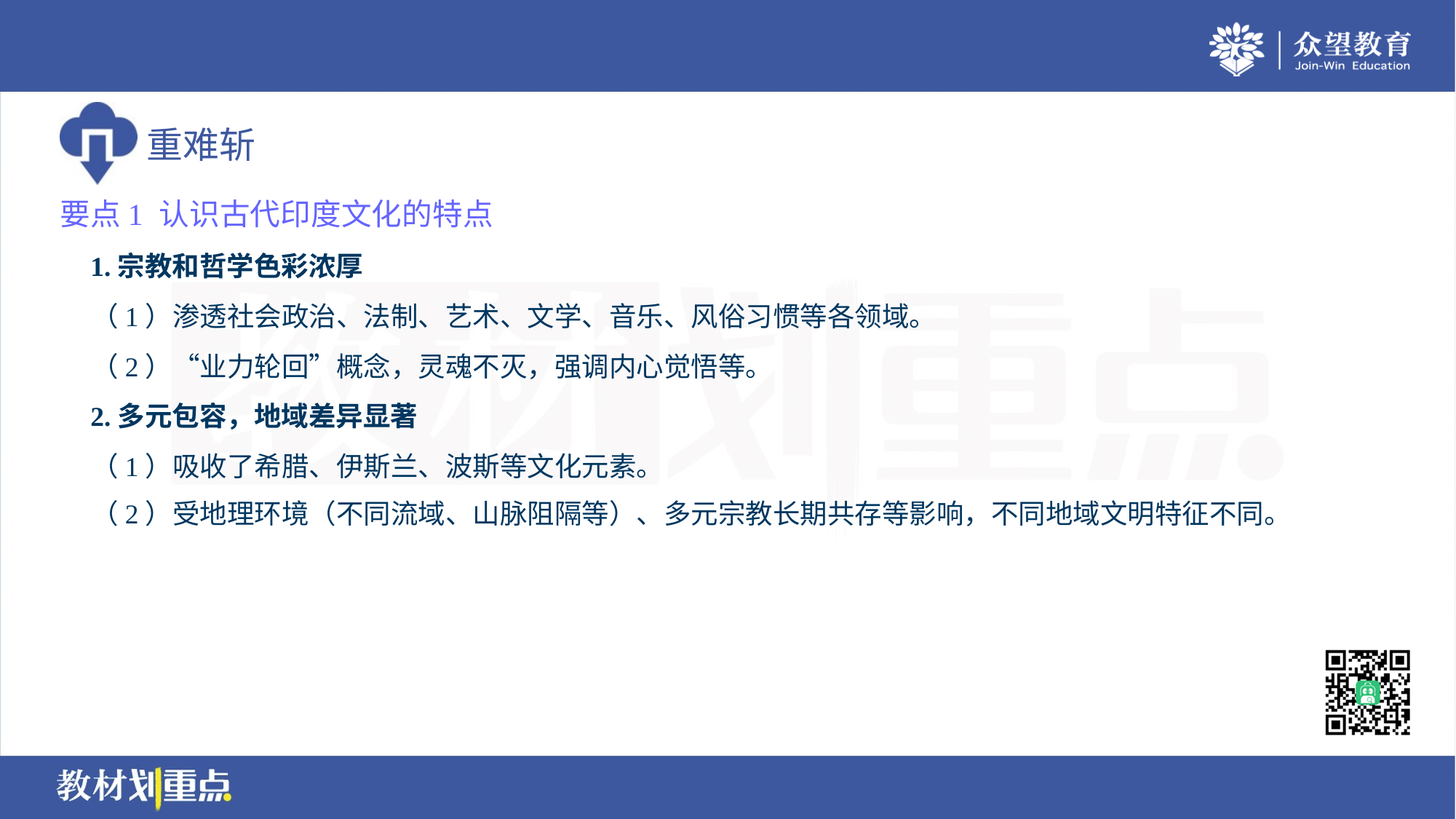

要点1 认识古代印度文化的特点
    1.宗教和哲学色彩浓厚
    （1）渗透社会政治、法制、艺术、文学、音乐、风俗习惯等各领域。
    （2）“业力轮回”概念，灵魂不灭，强调内心觉悟等。
    2.多元包容，地域差异显著
    （1）吸收了希腊、伊斯兰、波斯等文化元素。
    （2）受地理环境（不同流域、山脉阻隔等）、多元宗教长期共存等影响，不同地域文明特征不同。